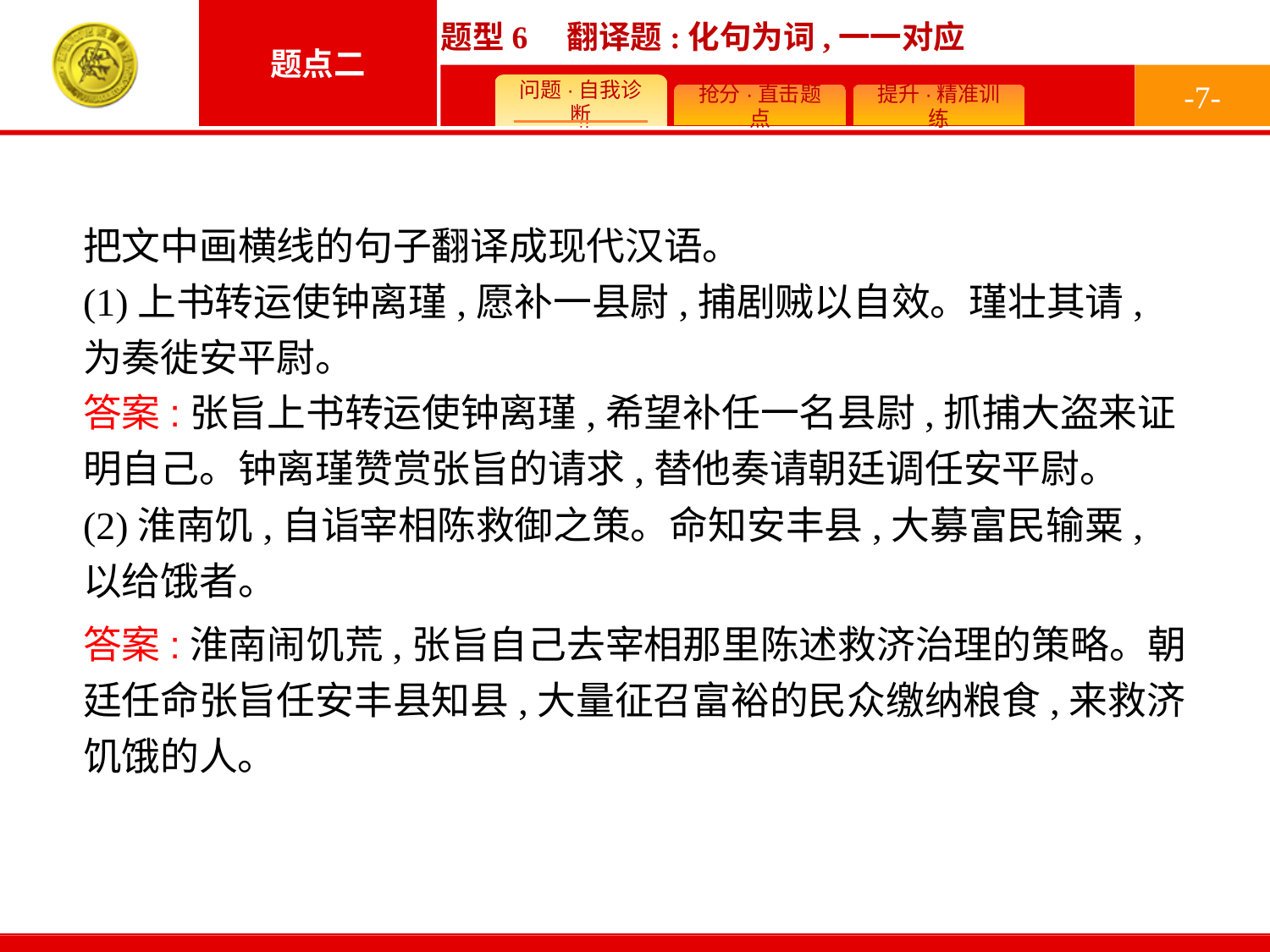

-7-
把文中画横线的句子翻译成现代汉语。
(1)上书转运使钟离瑾,愿补一县尉,捕剧贼以自效。瑾壮其请,为奏徙安平尉。

(2)淮南饥,自诣宰相陈救御之策。命知安丰县,大募富民输粟,以给饿者。
答案:张旨上书转运使钟离瑾,希望补任一名县尉,抓捕大盗来证明自己。钟离瑾赞赏张旨的请求,替他奏请朝廷调任安平尉。
答案:淮南闹饥荒,张旨自己去宰相那里陈述救济治理的策略。朝廷任命张旨任安丰县知县,大量征召富裕的民众缴纳粮食,来救济饥饿的人。